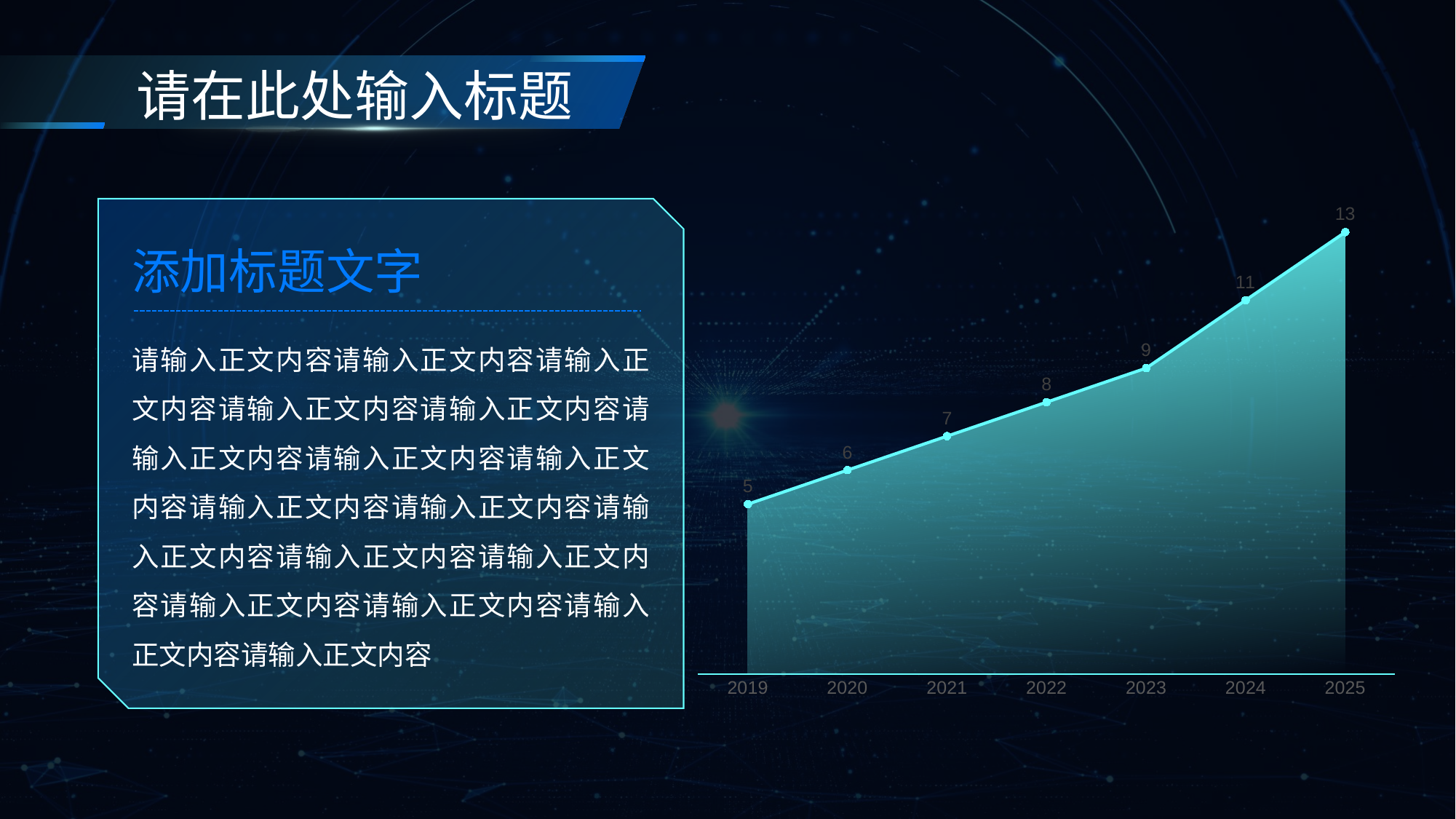

请在此处输入标题

### Chart

| Category | 系列 2 | 系列 1 |
|---|---|---|
| 2019 | 5.0 | 5.0 |
| 2020 | 6.0 | 6.0 |
| 2021 | 7.0 | 7.0 |
| 2022 | 8.0 | 8.0 |
| 2023 | 9.0 | 9.0 |
| 2024 | 11.0 | 11.0 |
| 2025 | 13.0 | 13.0 |
添加标题文字
请输入正文内容请输入正文内容请输入正文内容请输入正文内容请输入正文内容请输入正文内容请输入正文内容请输入正文内容请输入正文内容请输入正文内容请输入正文内容请输入正文内容请输入正文内容请输入正文内容请输入正文内容请输入正文内容请输入正文内容